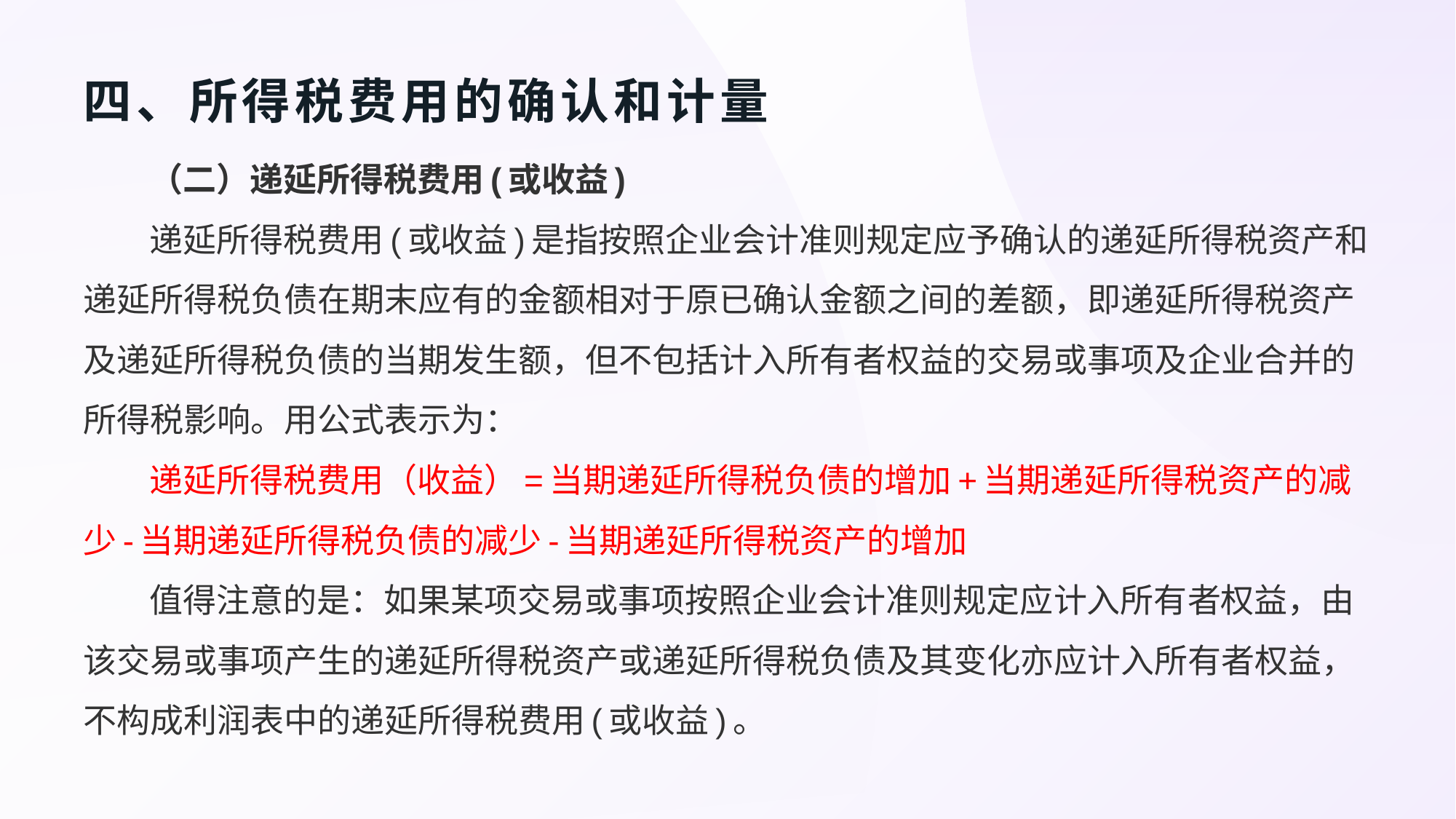

# 四、所得税费用的确认和计量
（二）递延所得税费用(或收益)
递延所得税费用(或收益)是指按照企业会计准则规定应予确认的递延所得税资产和递延所得税负债在期末应有的金额相对于原已确认金额之间的差额，即递延所得税资产及递延所得税负债的当期发生额，但不包括计入所有者权益的交易或事项及企业合并的所得税影响。用公式表示为：
递延所得税费用（收益）=当期递延所得税负债的增加+当期递延所得税资产的减少-当期递延所得税负债的减少-当期递延所得税资产的增加
值得注意的是：如果某项交易或事项按照企业会计准则规定应计入所有者权益，由该交易或事项产生的递延所得税资产或递延所得税负债及其变化亦应计入所有者权益，不构成利润表中的递延所得税费用(或收益)。